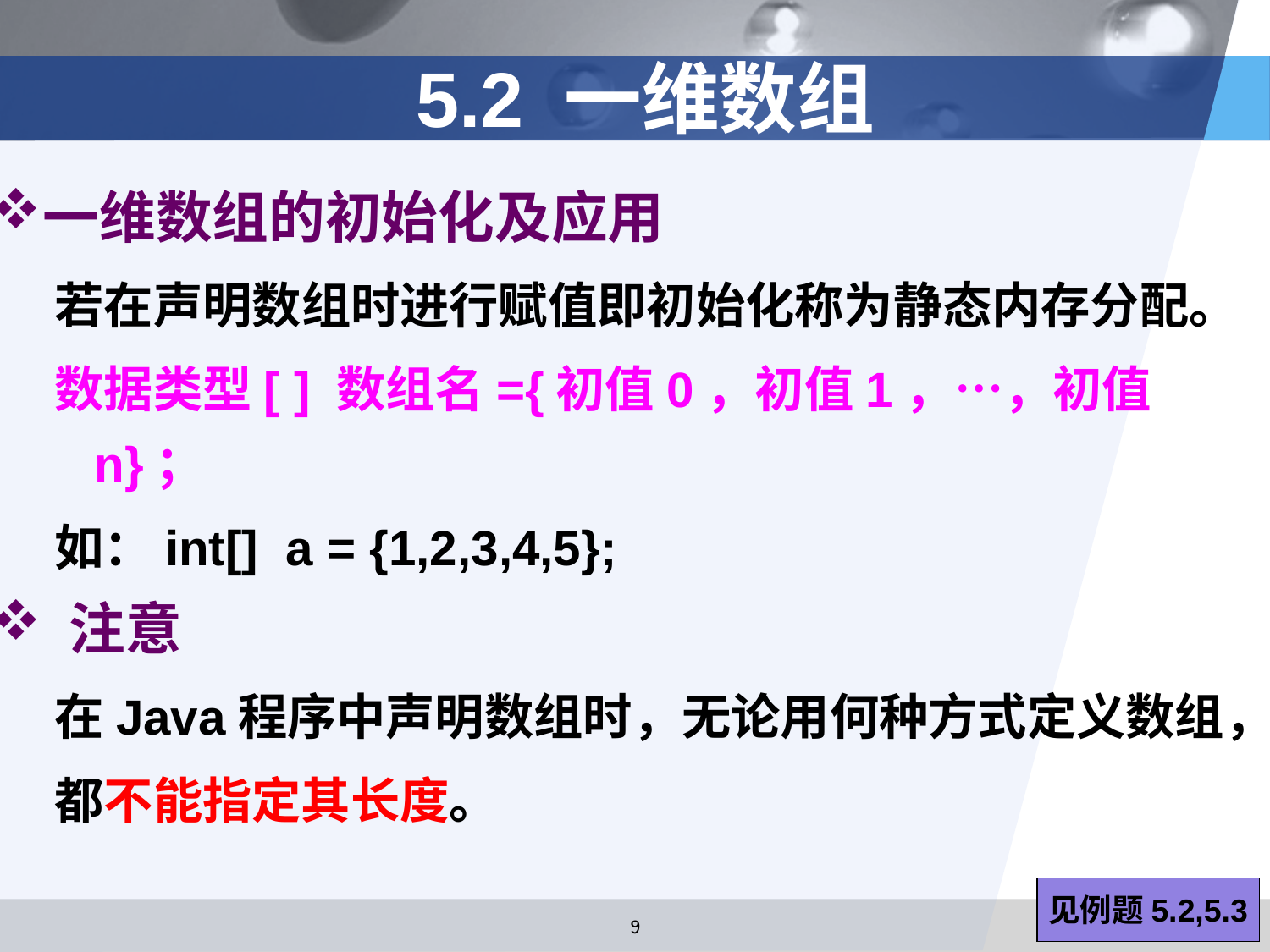

# 5.2 一维数组
一维数组的初始化及应用
若在声明数组时进行赋值即初始化称为静态内存分配。
数据类型[ ] 数组名={初值0，初值1，…，初值n}；
如：int[]  a = {1,2,3,4,5};
 注意
在Java程序中声明数组时，无论用何种方式定义数组，
都不能指定其长度。
见例题5.2,5.3

9